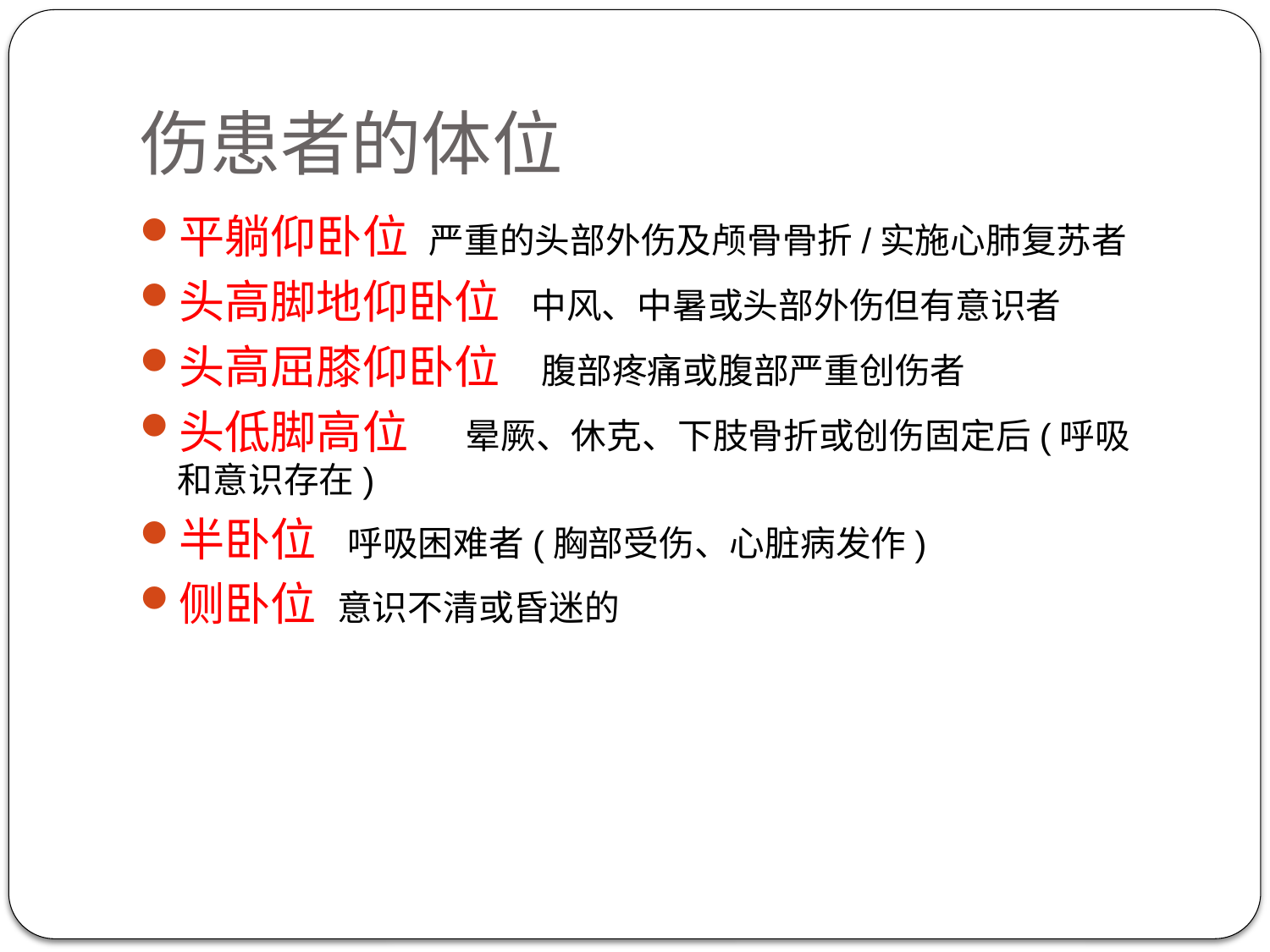

# 伤患者的体位
平躺仰卧位  严重的头部外伤及颅骨骨折/实施心肺复苏者
头高脚地仰卧位   中风、中暑或头部外伤但有意识者
头高屈膝仰卧位    腹部疼痛或腹部严重创伤者
头低脚高位       晕厥、休克、下肢骨折或创伤固定后(呼吸        和意识存在)
半卧位   呼吸困难者(胸部受伤、心脏病发作)
侧卧位  意识不清或昏迷的